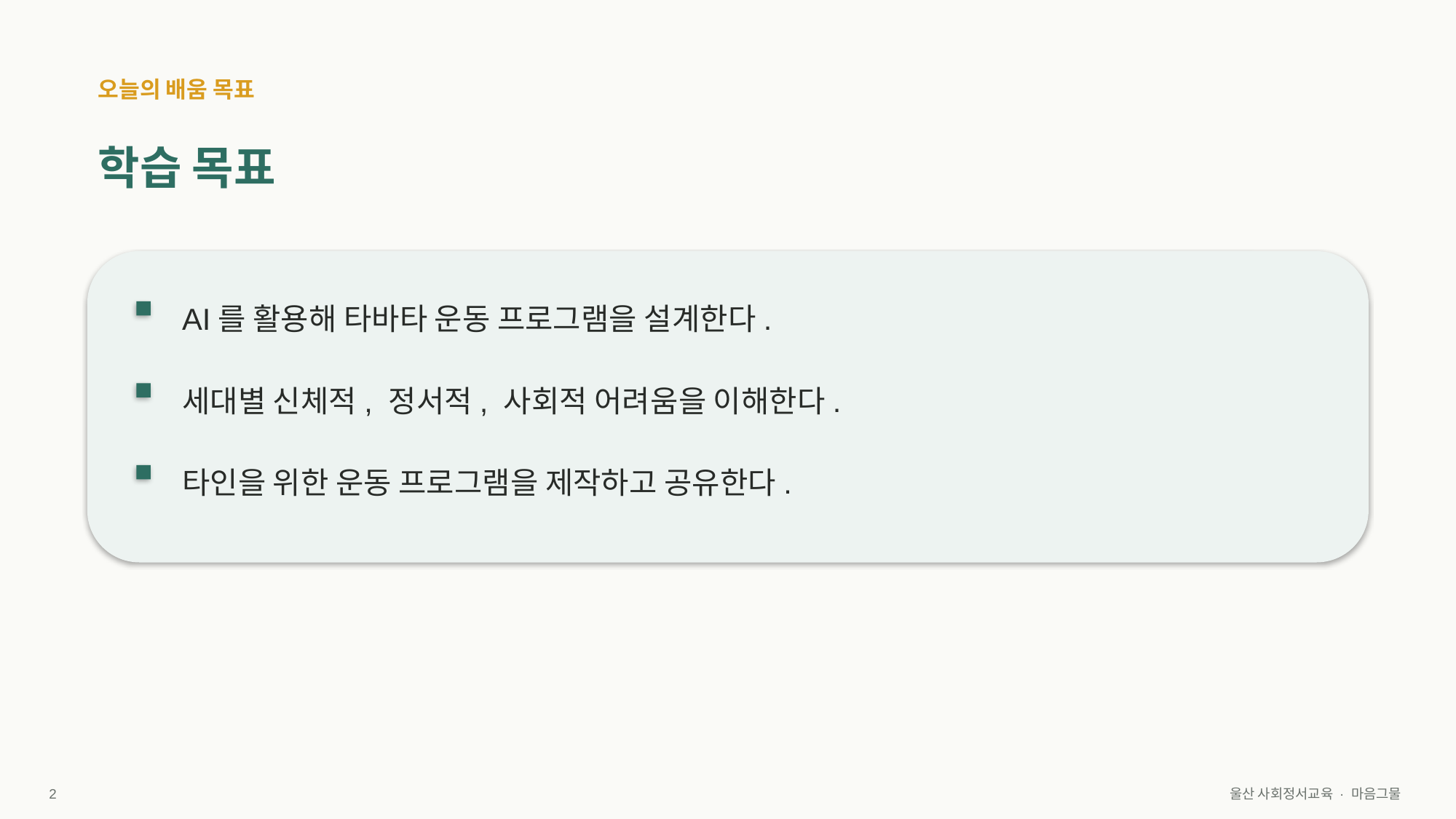

오늘의 배움 목표
학습 목표

AI를 활용해 타바타 운동 프로그램을 설계한다.

세대별 신체적, 정서적, 사회적 어려움을 이해한다.

타인을 위한 운동 프로그램을 제작하고 공유한다.

2
울산 사회정서교육 · 마음그물